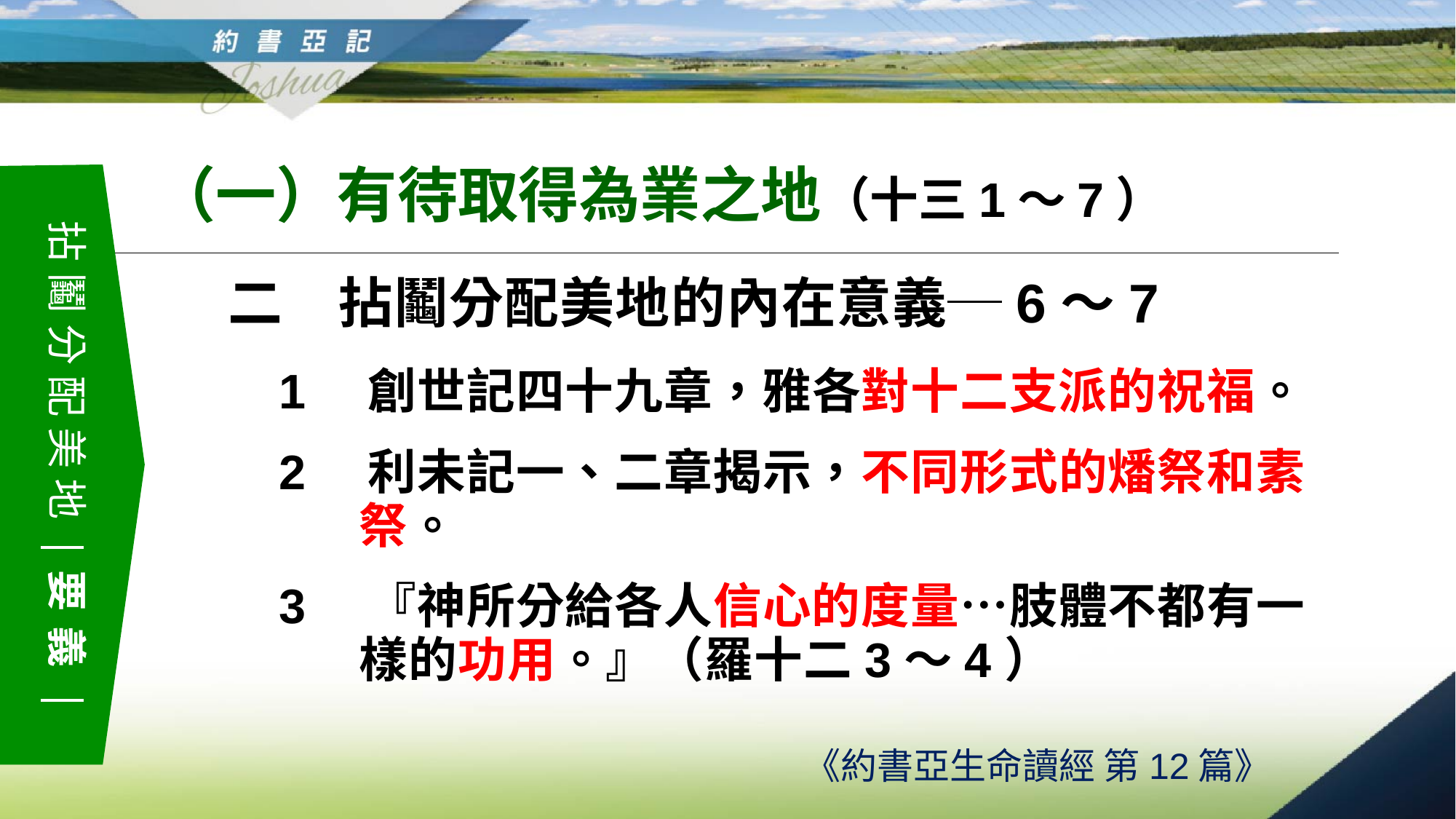

（一）有待取得為業之地（十三1～7）

拈鬮分配美地 要義
拈鬮分配美地  要義
二　拈鬮分配美地的內在意義─6～7
1　創世記四十九章，雅各對十二支派的祝福。
2　利未記一、二章揭示，不同形式的燔祭和素祭。
3　『神所分給各人信心的度量…肢體不都有一樣的功用。』（羅十二3～4）
《約書亞生命讀經 第12篇》